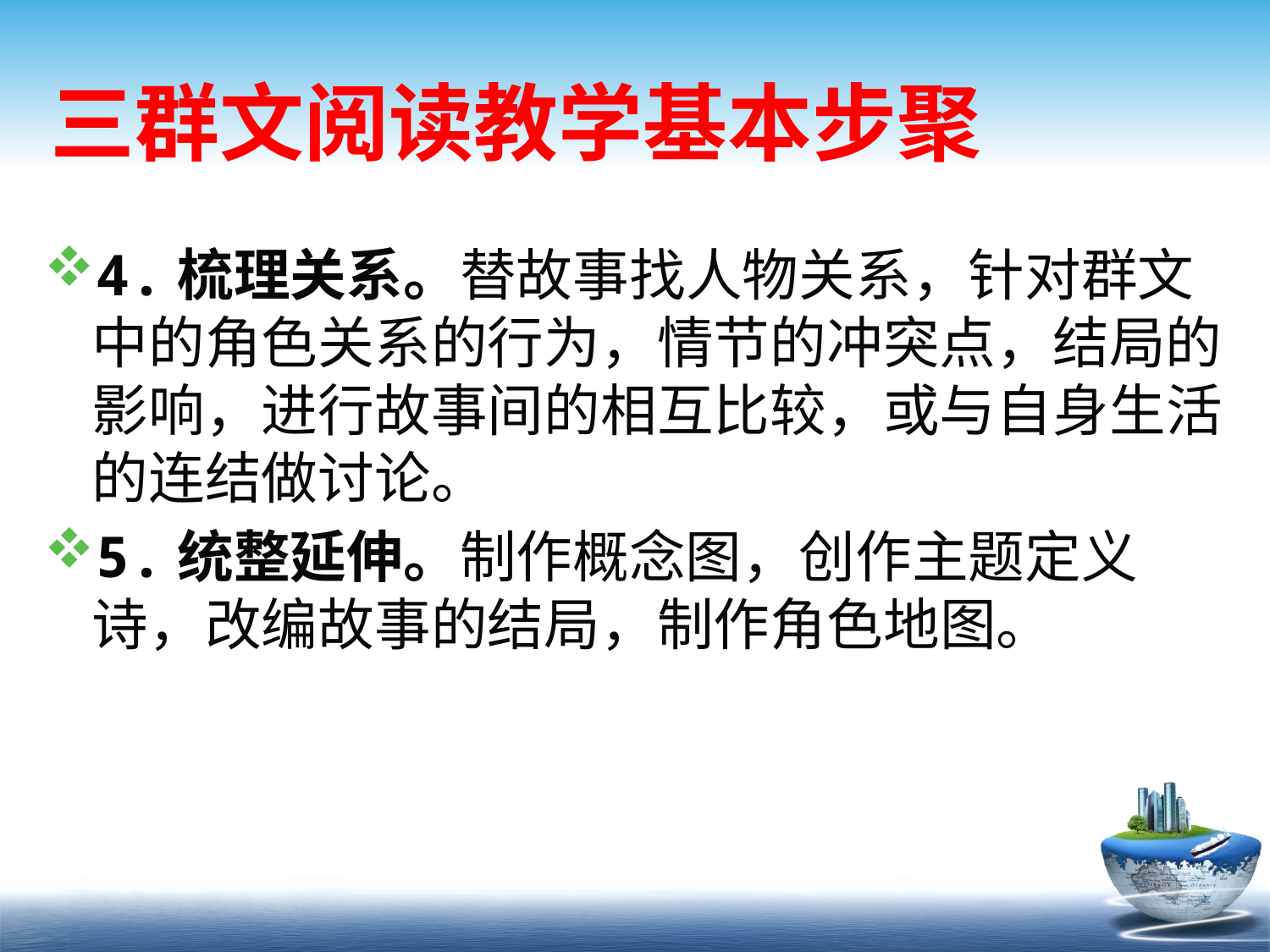

三群文阅读教学基本步聚
4.梳理关系。替故事找人物关系，针对群文中的角色关系的行为，情节的冲突点，结局的影响，进行故事间的相互比较，或与自身生活的连结做讨论。
5.统整延伸。制作概念图，创作主题定义诗，改编故事的结局，制作角色地图。